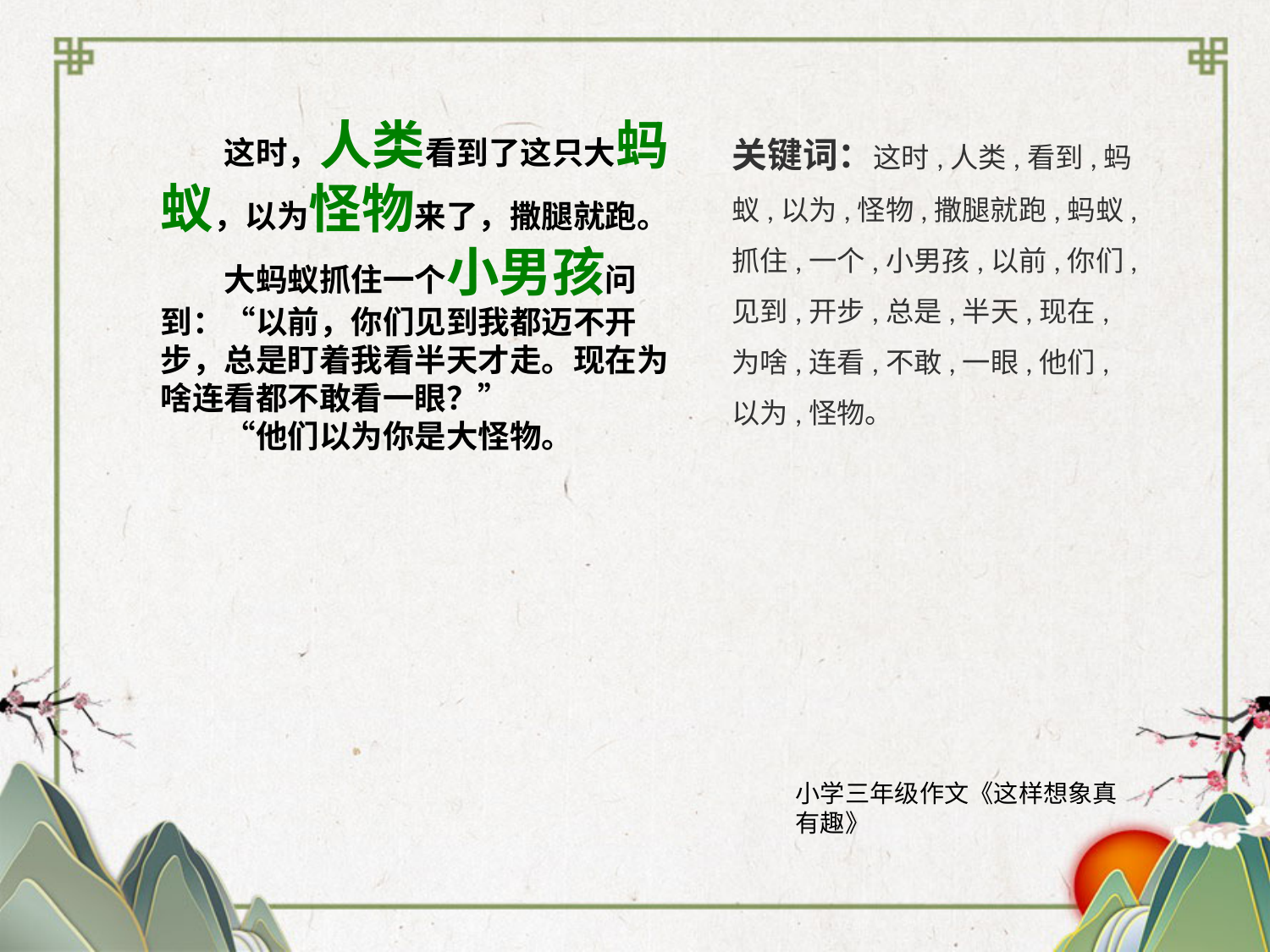

这时，人类看到了这只大蚂蚁，以为怪物来了，撒腿就跑。
　　大蚂蚁抓住一个小男孩问到：“以前，你们见到我都迈不开步，总是盯着我看半天才走。现在为啥连看都不敢看一眼？”
　　“他们以为你是大怪物。
关键词：这时,人类,看到,蚂蚁,以为,怪物,撒腿就跑,蚂蚁,抓住,一个,小男孩,以前,你们,见到,开步,总是,半天,现在,为啥,连看,不敢,一眼,他们,以为,怪物。
小学三年级作文《这样想象真有趣》